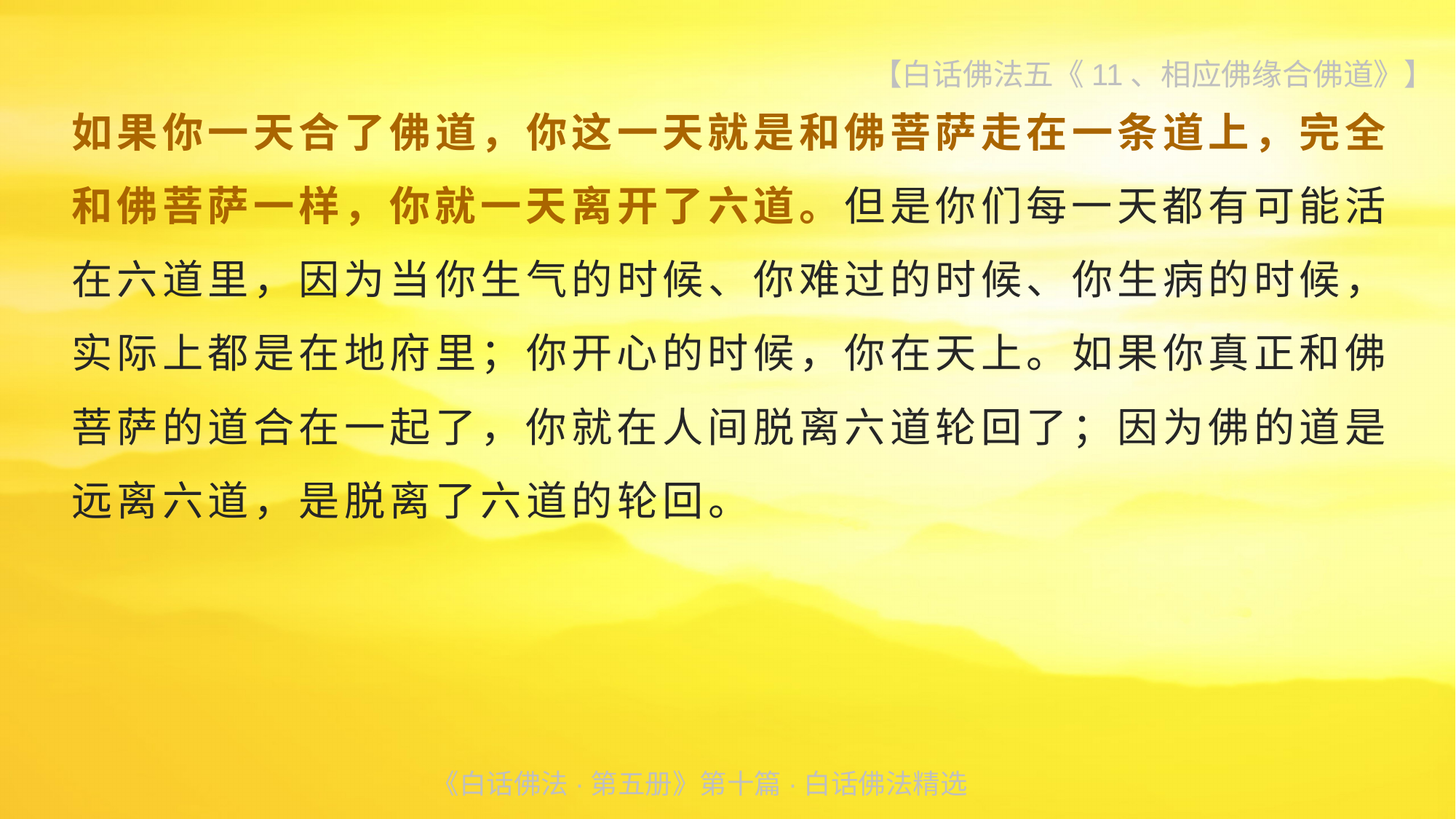

【白话佛法五《11、相应佛缘合佛道》】
如果你一天合了佛道，你这一天就是和佛菩萨走在一条道上，完全和佛菩萨一样，你就一天离开了六道。但是你们每一天都有可能活在六道里，因为当你生气的时候、你难过的时候、你生病的时候，实际上都是在地府里；你开心的时候，你在天上。如果你真正和佛菩萨的道合在一起了，你就在人间脱离六道轮回了；因为佛的道是远离六道，是脱离了六道的轮回。

《白话佛法·第五册》第十篇·白话佛法精选